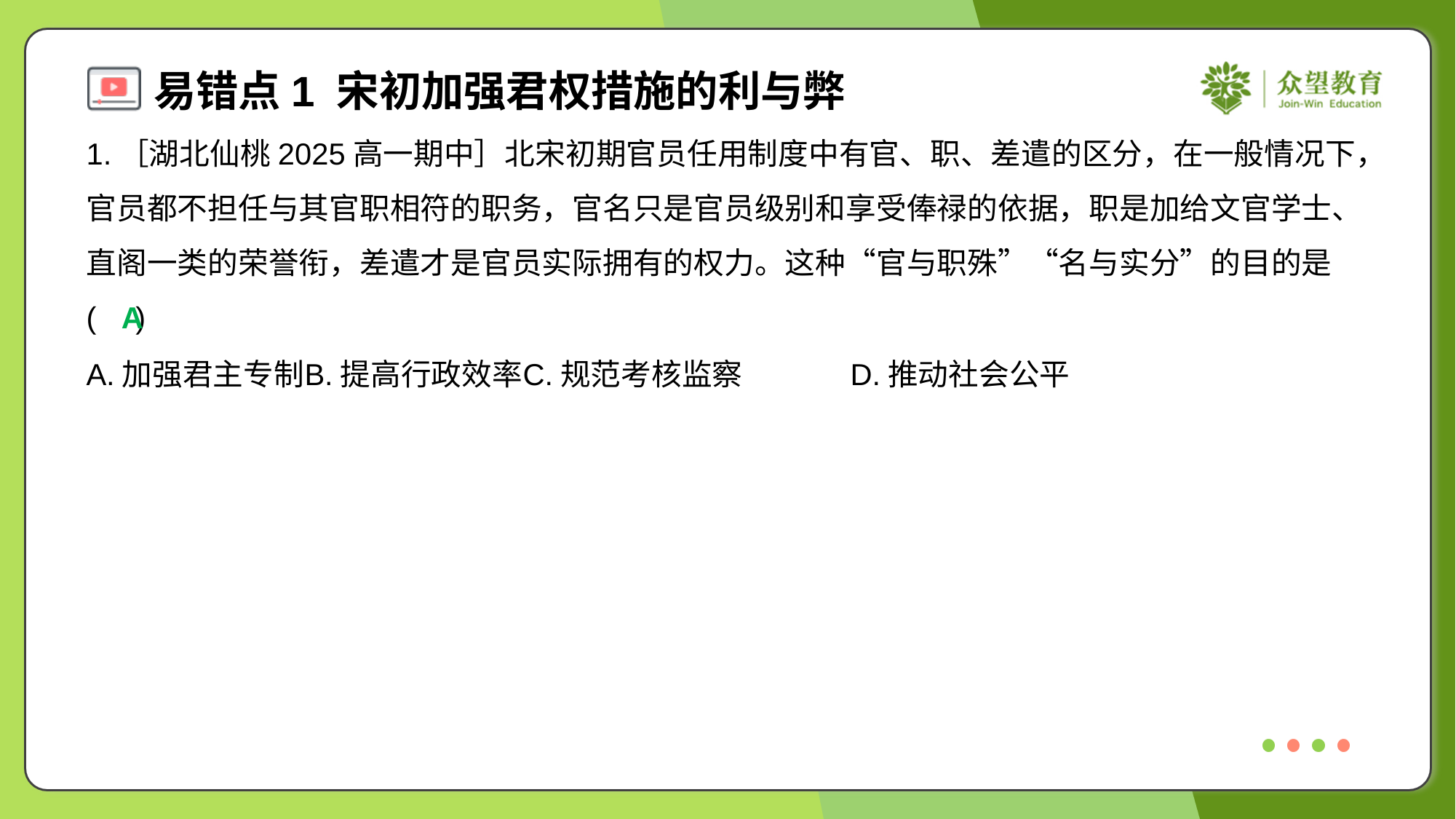

1.［湖北仙桃2025高一期中］北宋初期官员任用制度中有官、职、差遣的区分，在一般情况下，
官员都不担任与其官职相符的职务，官名只是官员级别和享受俸禄的依据，职是加给文官学士、
直阁一类的荣誉衔，差遣才是官员实际拥有的权力。这种“官与职殊”“名与实分”的目的是
(     )
A
A.加强君主专制	B.提高行政效率	C.规范考核监察	D.推动社会公平